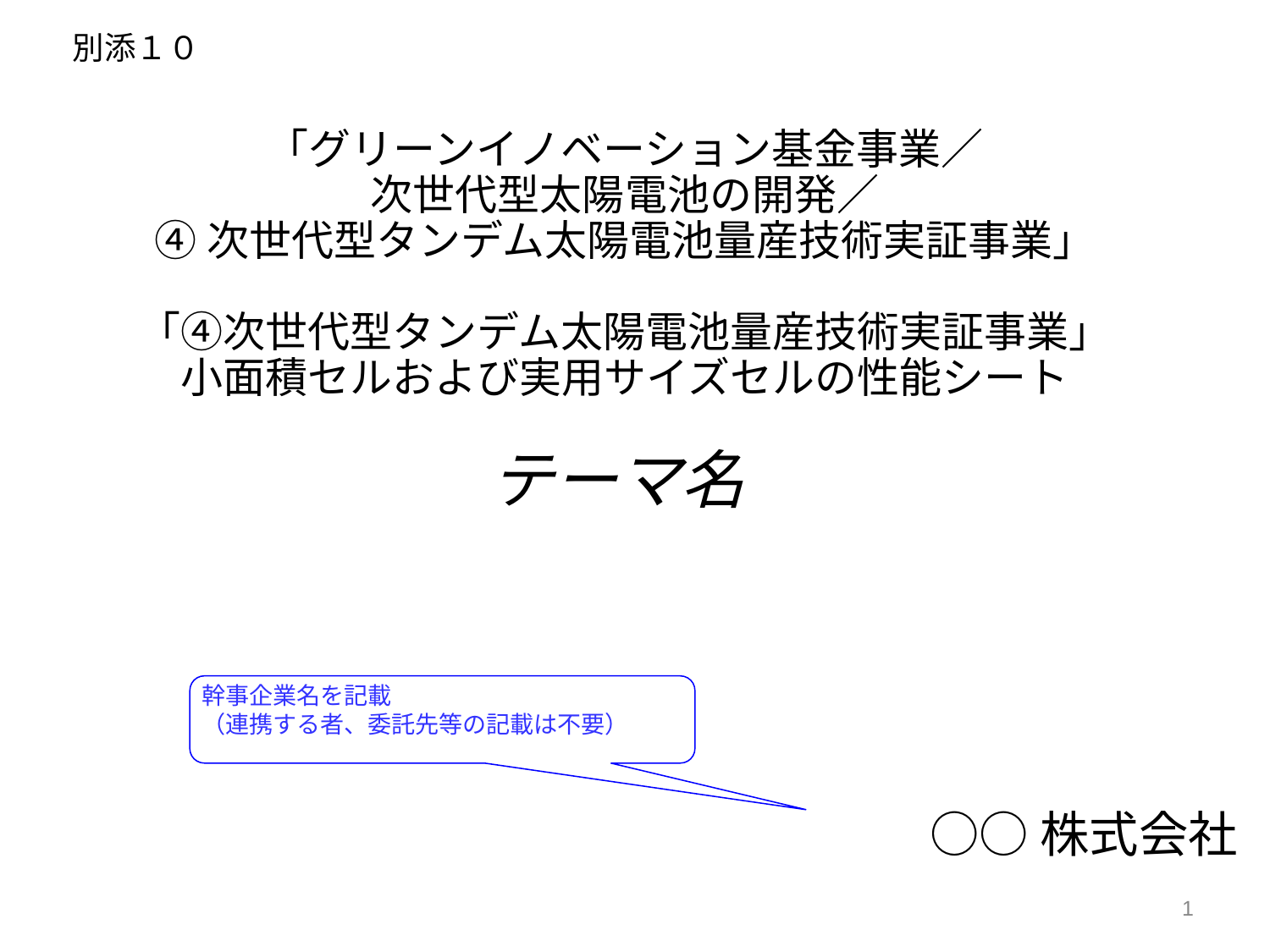

別添１０
「グリーンイノベーション基金事業／
次世代型太陽電池の開発／
④次世代型タンデム太陽電池量産技術実証事業」

「④次世代型タンデム太陽電池量産技術実証事業」
小面積セルおよび実用サイズセルの性能シート
# テーマ名
幹事企業名を記載
（連携する者、委託先等の記載は不要）

○○株式会社
1